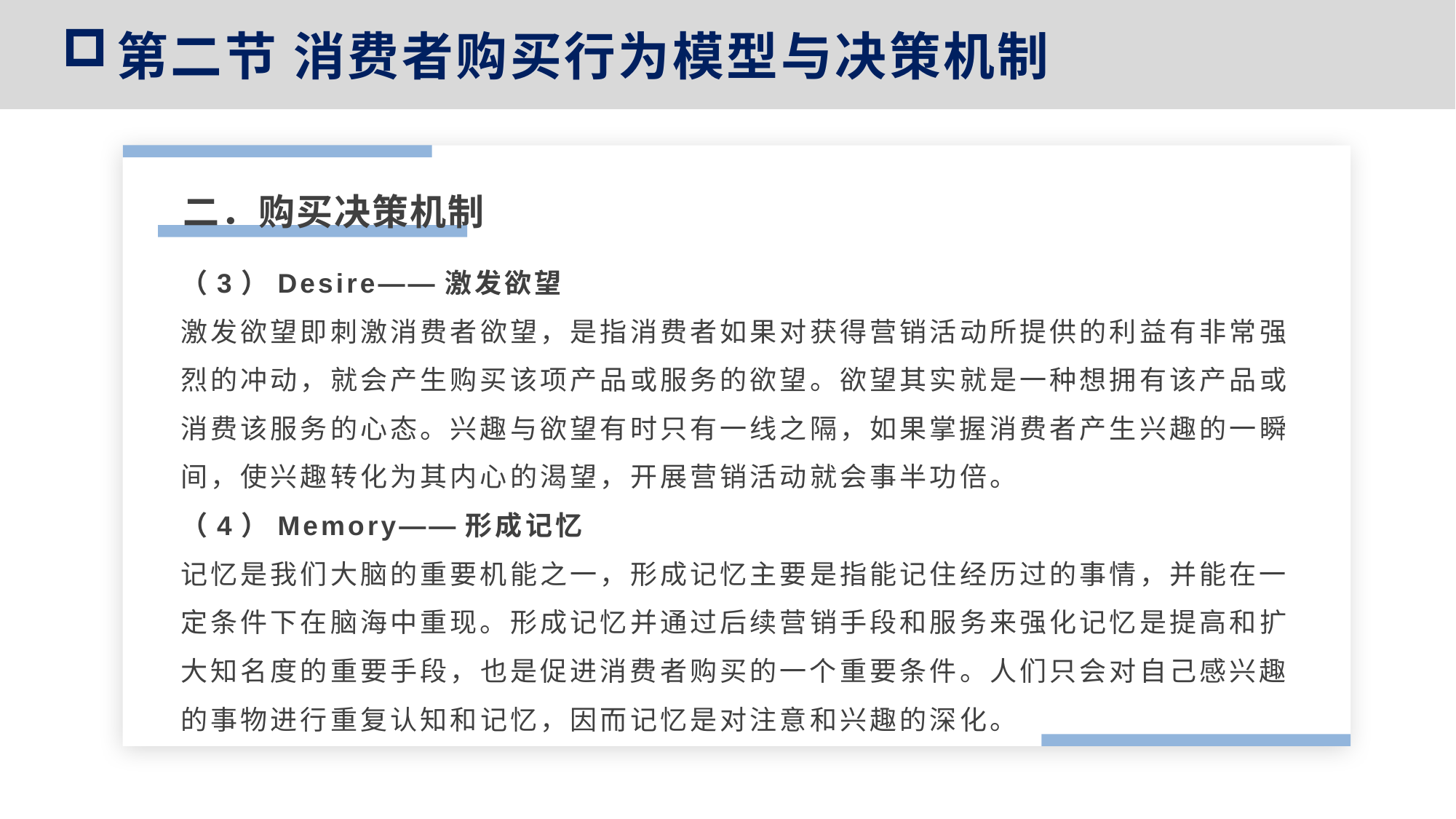

第二节 消费者购买行为模型与决策机制

二．购买决策机制
（3）Desire——激发欲望
激发欲望即刺激消费者欲望，是指消费者如果对获得营销活动所提供的利益有非常强烈的冲动，就会产生购买该项产品或服务的欲望。欲望其实就是一种想拥有该产品或消费该服务的心态。兴趣与欲望有时只有一线之隔，如果掌握消费者产生兴趣的一瞬间，使兴趣转化为其内心的渴望，开展营销活动就会事半功倍。
（4）Memory——形成记忆
记忆是我们大脑的重要机能之一，形成记忆主要是指能记住经历过的事情，并能在一定条件下在脑海中重现。形成记忆并通过后续营销手段和服务来强化记忆是提高和扩大知名度的重要手段，也是促进消费者购买的一个重要条件。人们只会对自己感兴趣的事物进行重复认知和记忆，因而记忆是对注意和兴趣的深化。